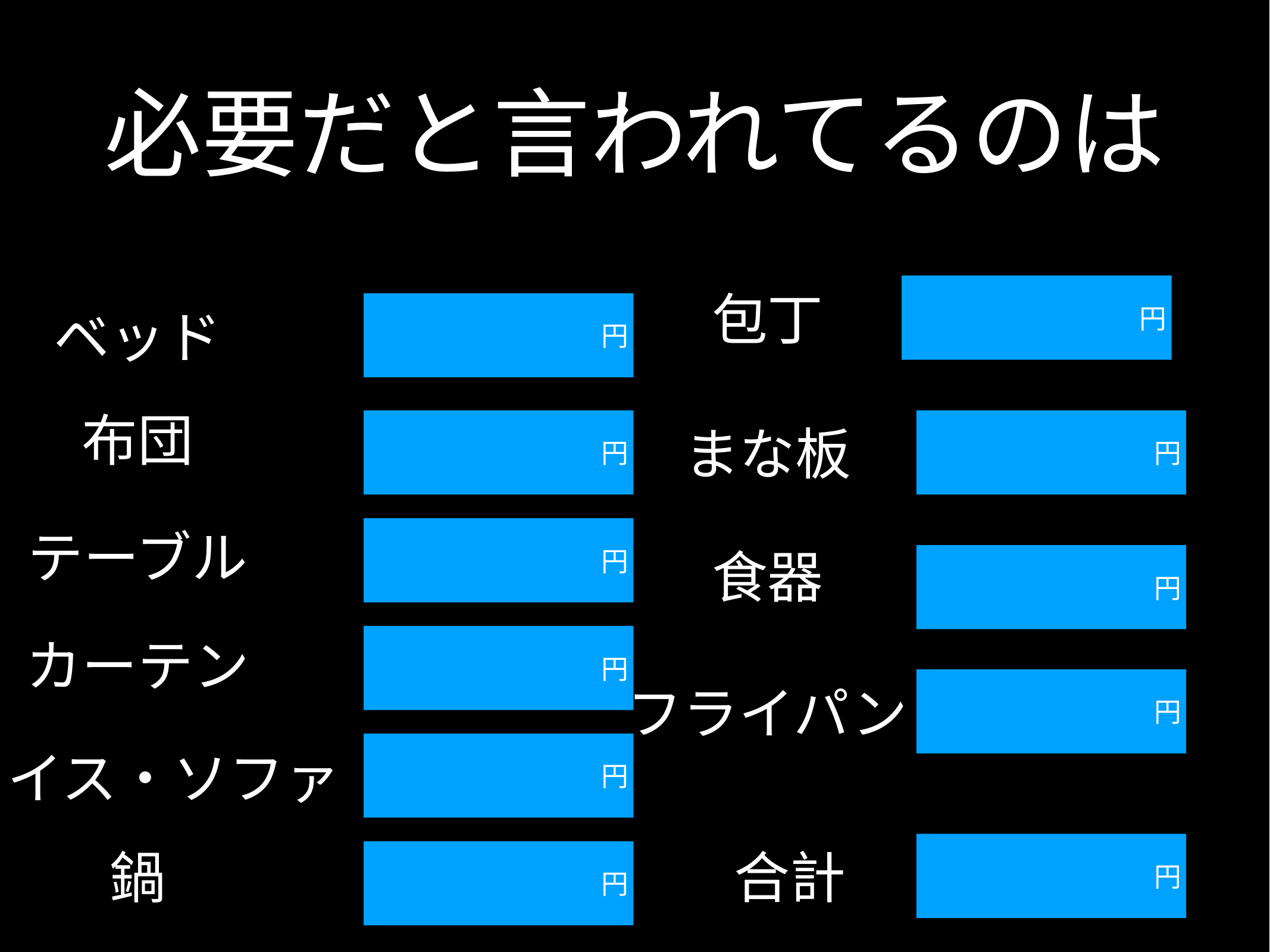

# 必要だと言われてるのは
包丁
円
円
ベッド
布団
円
円
まな板
円
テーブル
食器
円
円
カーテン
円
フライパン
円
イス・ソファ
鍋
合計
円
円